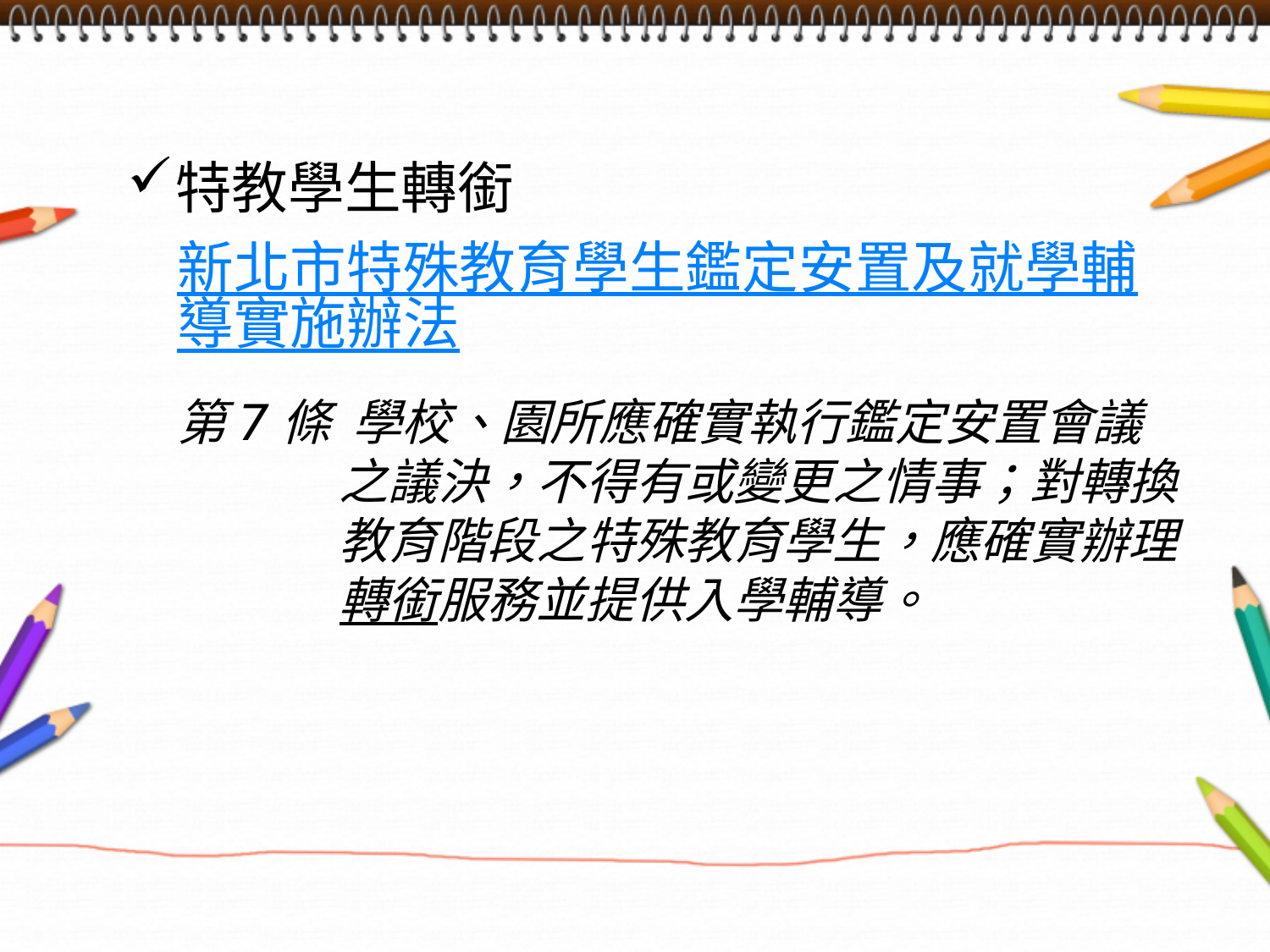

特教學生轉銜
新北市特殊教育學生鑑定安置及就學輔導實施辦法
第7條  學校、園所應確實執行鑑定安置會議之議決，不得有或變更之情事；對轉換教育階段之特殊教育學生，應確實辦理轉銜服務並提供入學輔導。